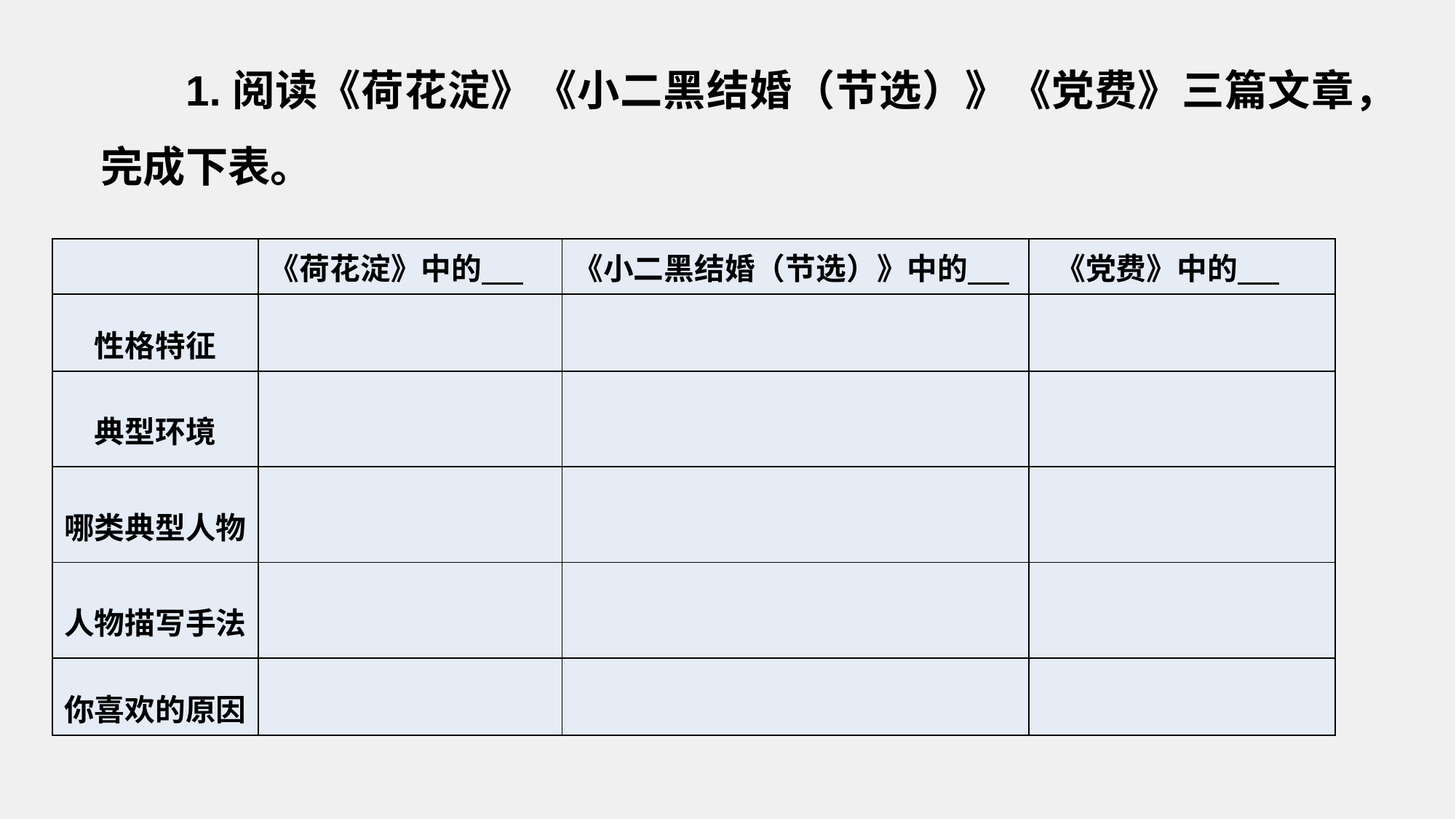

1.阅读《荷花淀》《小二黑结婚（节选）》《党费》三篇文章，完成下表。
|  | 《荷花淀》中的 | 《小二黑结婚（节选）》中的 | 《党费》中的 |
| --- | --- | --- | --- |
| 性格特征 |  |  |  |
| 典型环境 |  |  |  |
| 哪类典型人物 |  |  |  |
| 人物描写手法 |  |  |  |
| 你喜欢的原因 |  |  |  |